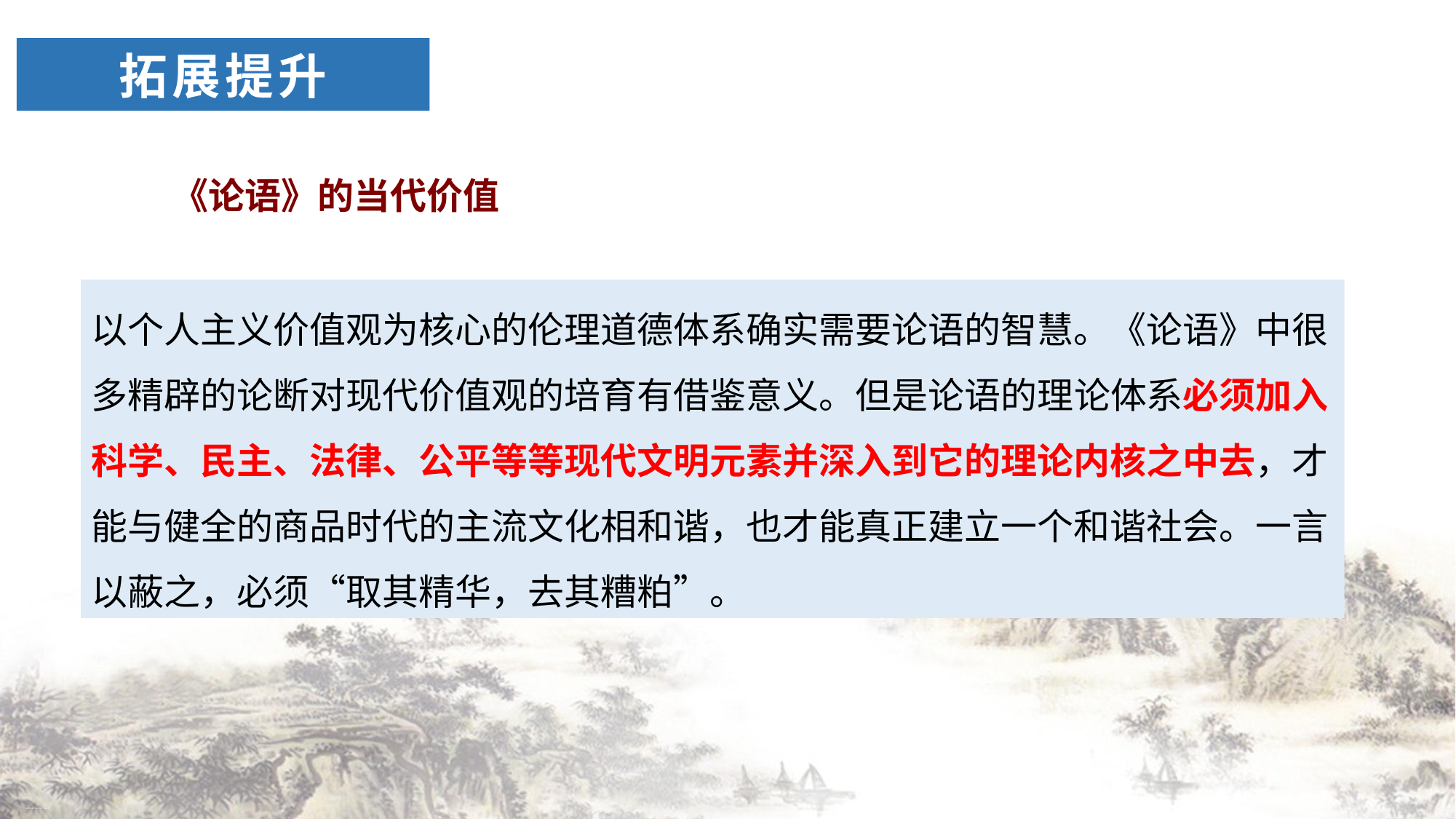

统编版上册《论语十二章》上课课件
# 拓展提升
《论语》的当代价值
以个人主义价值观为核心的伦理道德体系确实需要论语的智慧。《论语》中很多精辟的论断对现代价值观的培育有借鉴意义。但是论语的理论体系必须加入科学、民主、法律、公平等等现代文明元素并深入到它的理论内核之中去，才能与健全的商品时代的主流文化相和谐，也才能真正建立一个和谐社会。一言以蔽之，必须“取其精华，去其糟粕”。
统编版上册《论语十二章》上课课件